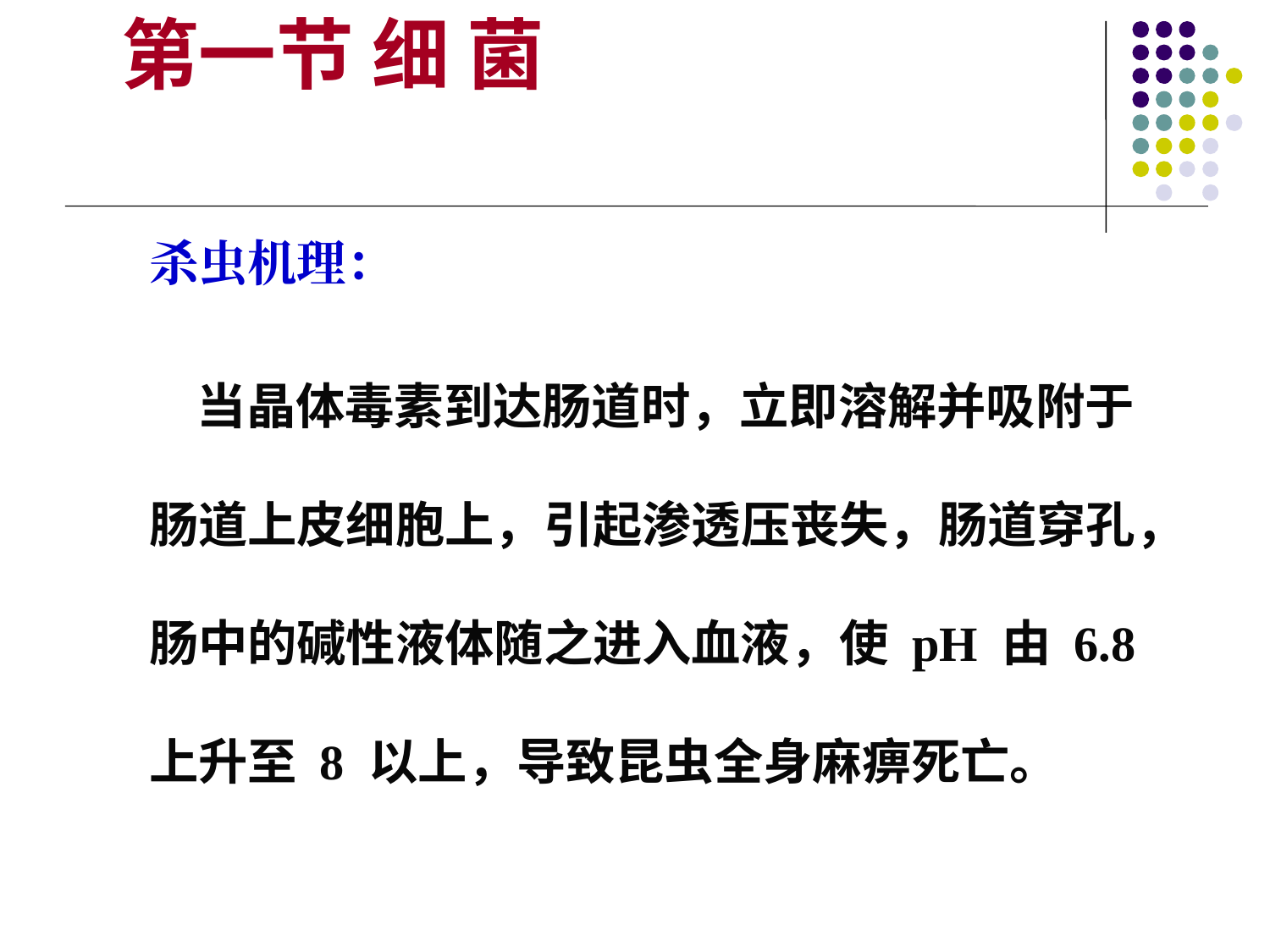

第一节 细 菌
杀虫机理：
    当晶体毒素到达肠道时，立即溶解并吸附于肠道上皮细胞上，引起渗透压丧失，肠道穿孔，肠中的碱性液体随之进入血液，使 pH 由 6.8 上升至 8 以上，导致昆虫全身麻痹死亡。